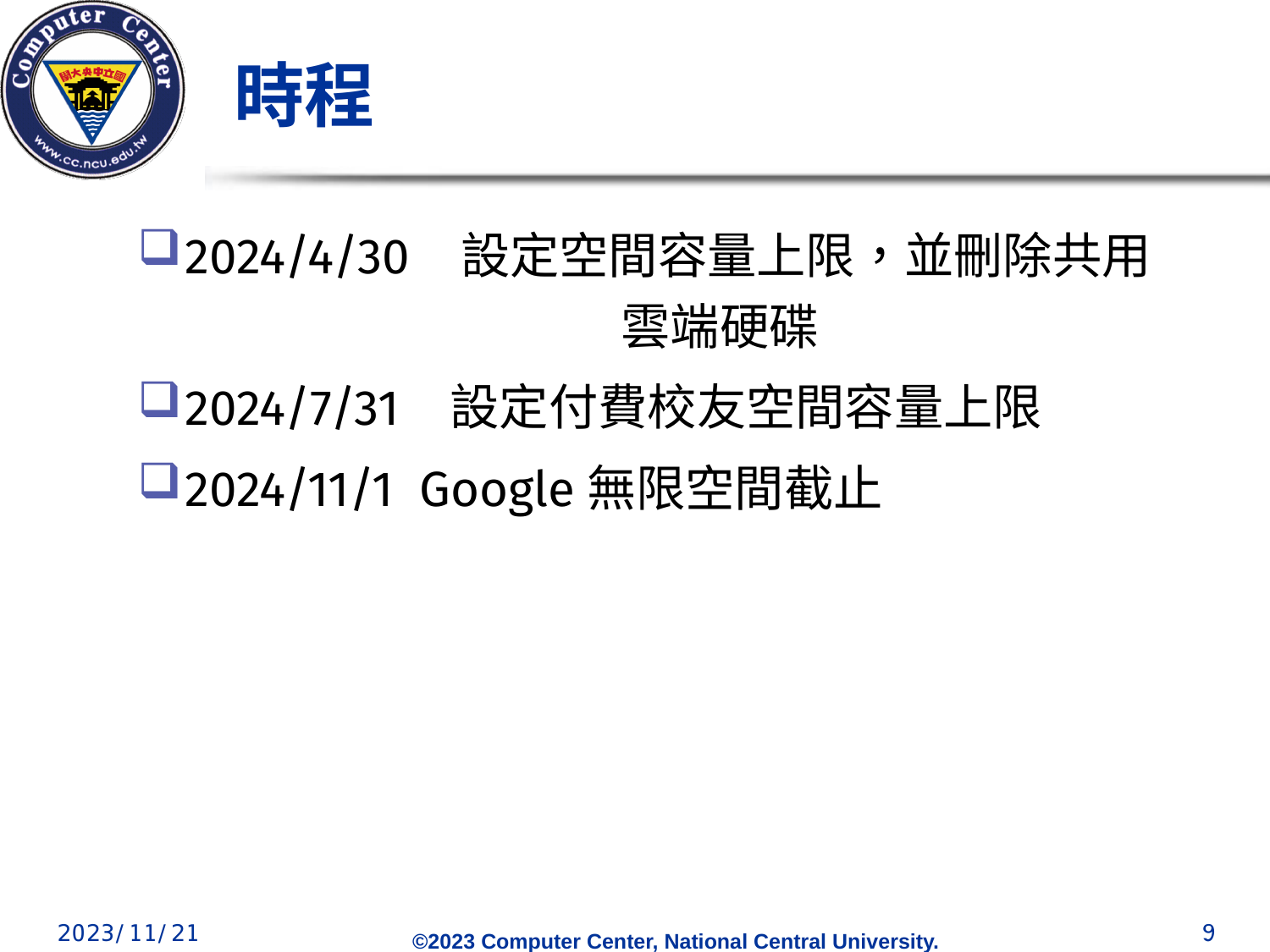

# 時程
2024/4/30   設定空間容量上限，並刪除共用			     雲端硬碟
2024/7/31   設定付費校友空間容量上限
2024/11/1  Google無限空間截止
2023/11/21
9